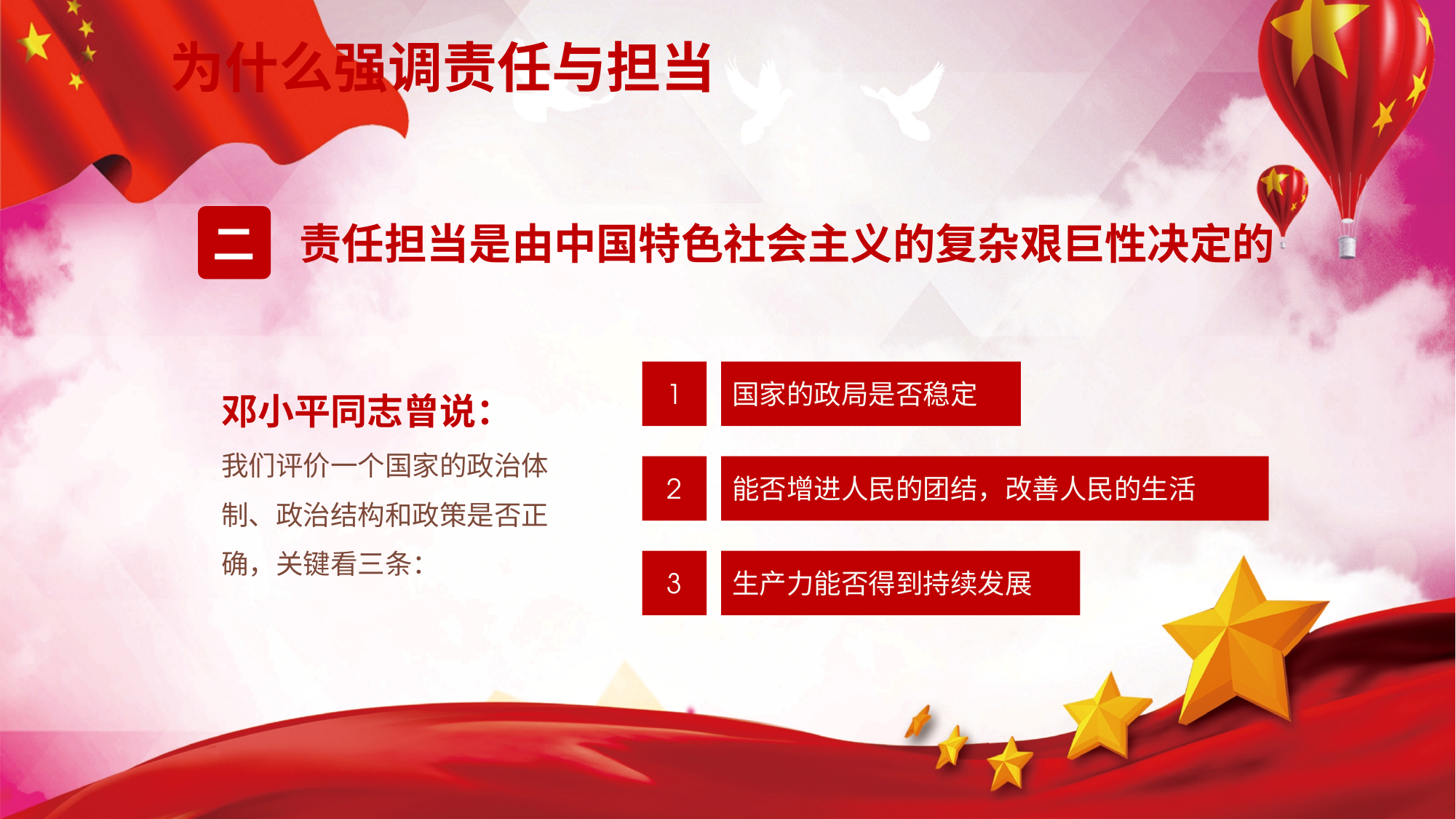

为什么强调责任与担当
责任担当是由中国特色社会主义的复杂艰巨性决定的
二
邓小平同志曾说：
我们评价一个国家的政治体制、政治结构和政策是否正确，关键看三条：
1
国家的政局是否稳定
2
能否增进人民的团结，改善人民的生活
3
生产力能否得到持续发展
延时符